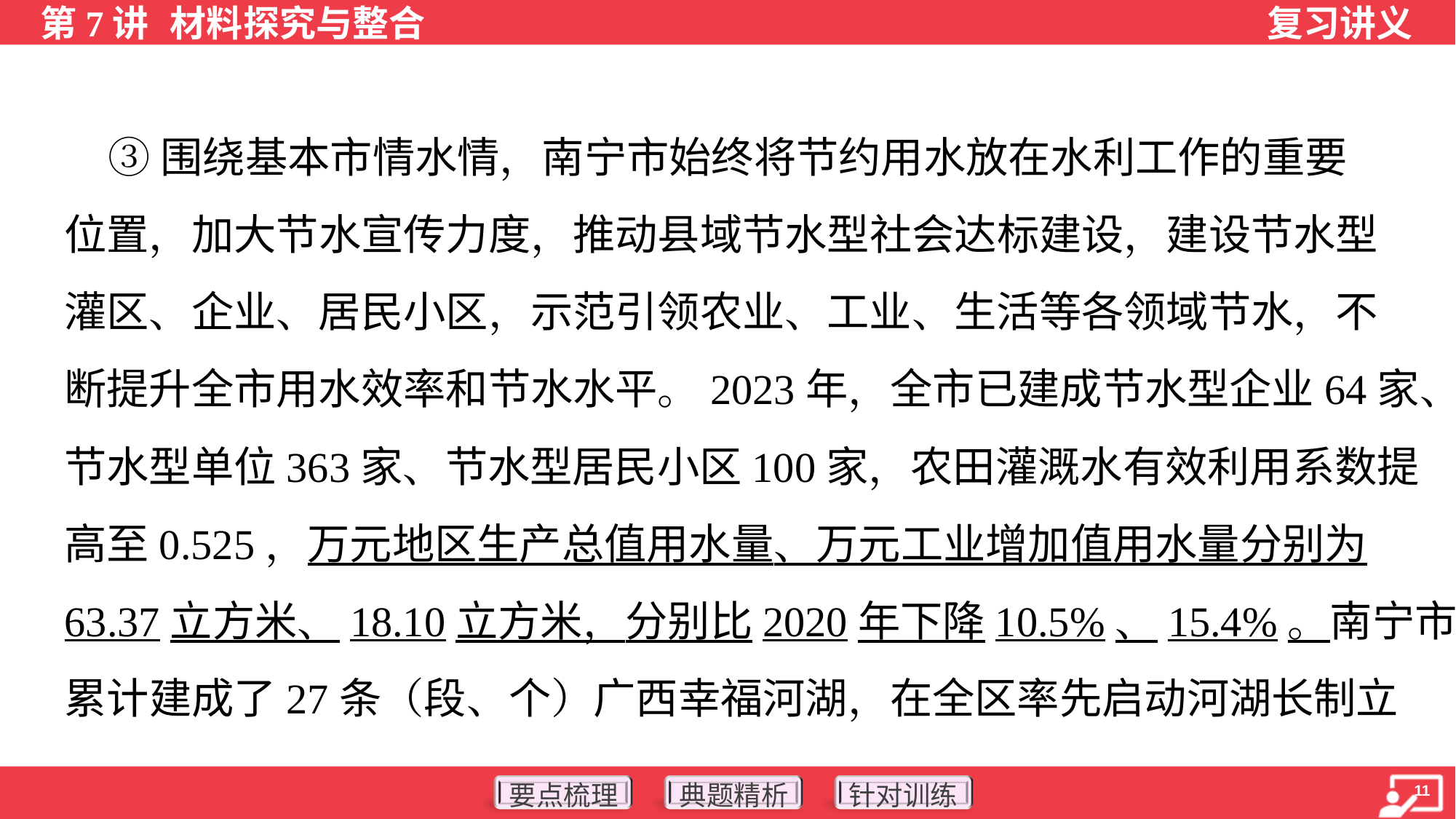

③围绕基本市情水情，南宁市始终将节约用水放在水利工作的重要
位置，加大节水宣传力度，推动县域节水型社会达标建设，建设节水型
灌区、企业、居民小区，示范引领农业、工业、生活等各领域节水，不
断提升全市用水效率和节水水平。2023年，全市已建成节水型企业64家、
节水型单位363家、节水型居民小区100家，农田灌溉水有效利用系数提
高至0.525，万元地区生产总值用水量、万元工业增加值用水量分别为
63.37立方米、18.10立方米，分别比2020年下降10.5%、15.4%。南宁市
累计建成了27条（段、个）广西幸福河湖，在全区率先启动河湖长制立